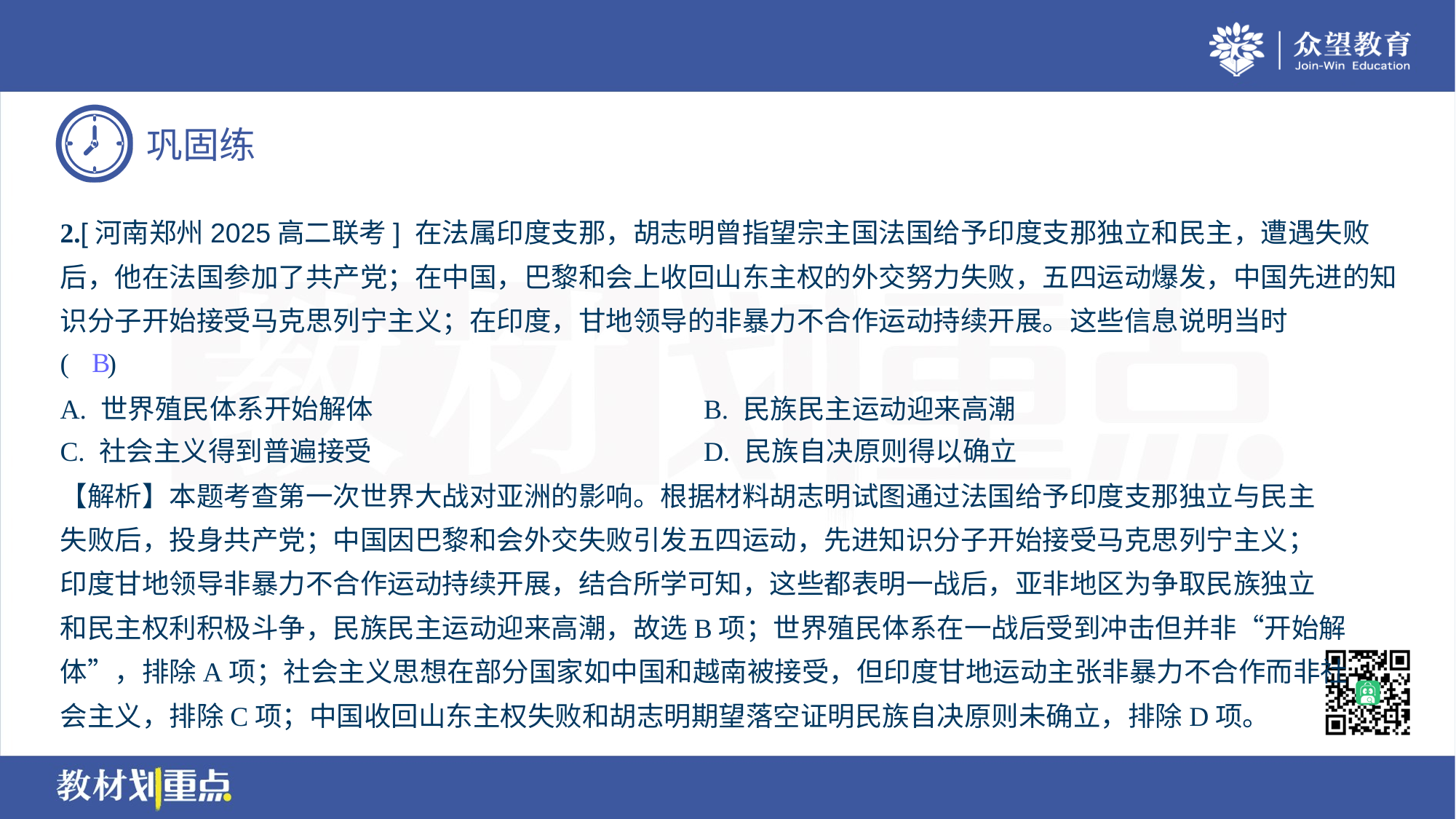

2.[河南郑州2025高二联考] 在法属印度支那，胡志明曾指望宗主国法国给予印度支那独立和民主，遭遇失败
后，他在法国参加了共产党；在中国，巴黎和会上收回山东主权的外交努力失败，五四运动爆发，中国先进的知
识分子开始接受马克思列宁主义；在印度，甘地领导的非暴力不合作运动持续开展。这些信息说明当时
(     )
B
A. 世界殖民体系开始解体	B. 民族民主运动迎来高潮
C. 社会主义得到普遍接受	D. 民族自决原则得以确立
【解析】本题考查第一次世界大战对亚洲的影响。根据材料胡志明试图通过法国给予印度支那独立与民主
失败后，投身共产党；中国因巴黎和会外交失败引发五四运动，先进知识分子开始接受马克思列宁主义；
印度甘地领导非暴力不合作运动持续开展，结合所学可知，这些都表明一战后，亚非地区为争取民族独立
和民主权利积极斗争，民族民主运动迎来高潮，故选B项；世界殖民体系在一战后受到冲击但并非“开始解
体”，排除A项；社会主义思想在部分国家如中国和越南被接受，但印度甘地运动主张非暴力不合作而非社
会主义，排除C项；中国收回山东主权失败和胡志明期望落空证明民族自决原则未确立，排除D项。